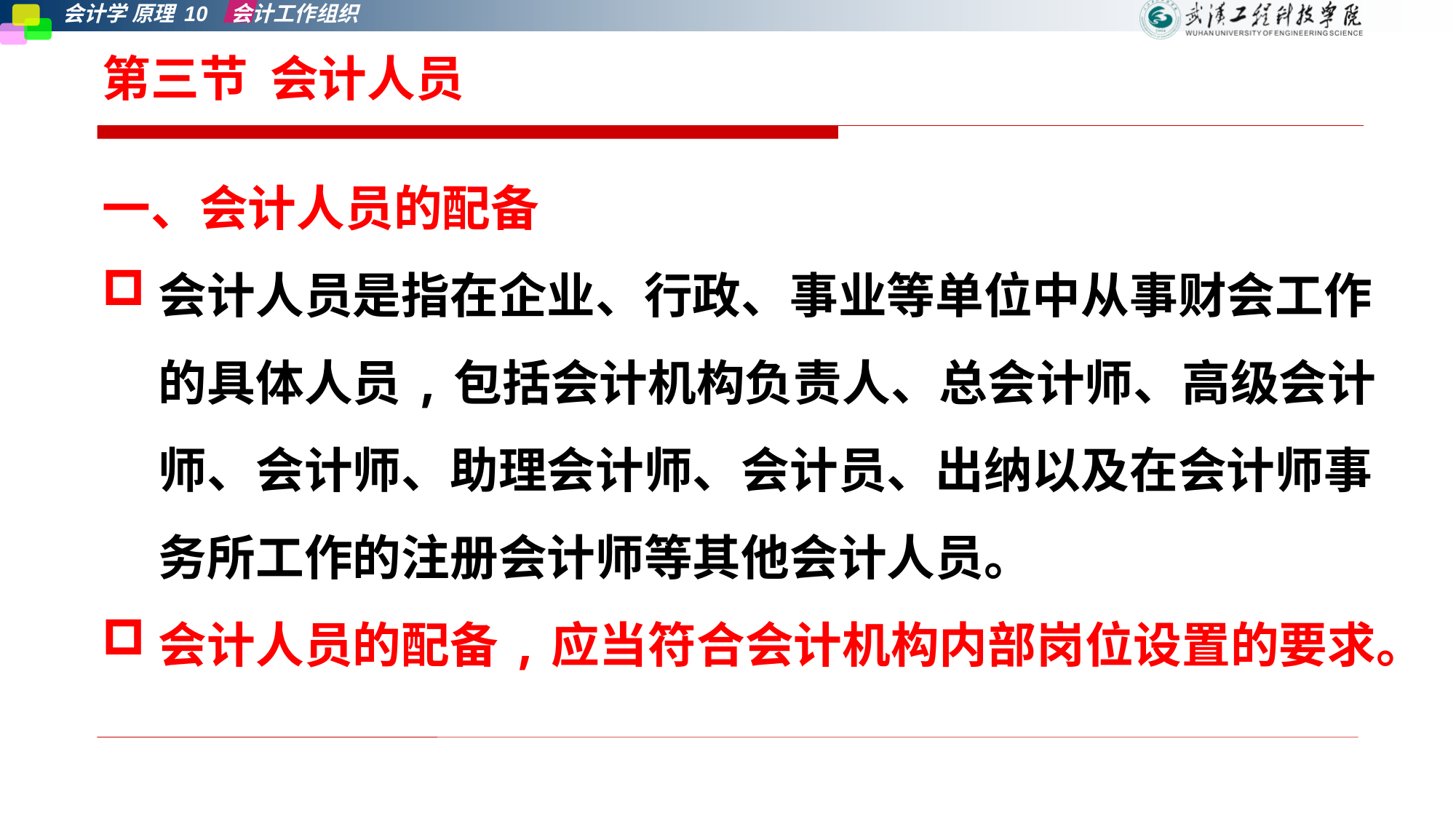

# 第三节  会计人员
一、会计人员的配备
会计人员是指在企业、行政、事业等单位中从事财会工作的具体人员,包括会计机构负责人、总会计师、高级会计师、会计师、助理会计师、会计员、出纳以及在会计师事务所工作的注册会计师等其他会计人员。
会计人员的配备,应当符合会计机构内部岗位设置的要求。